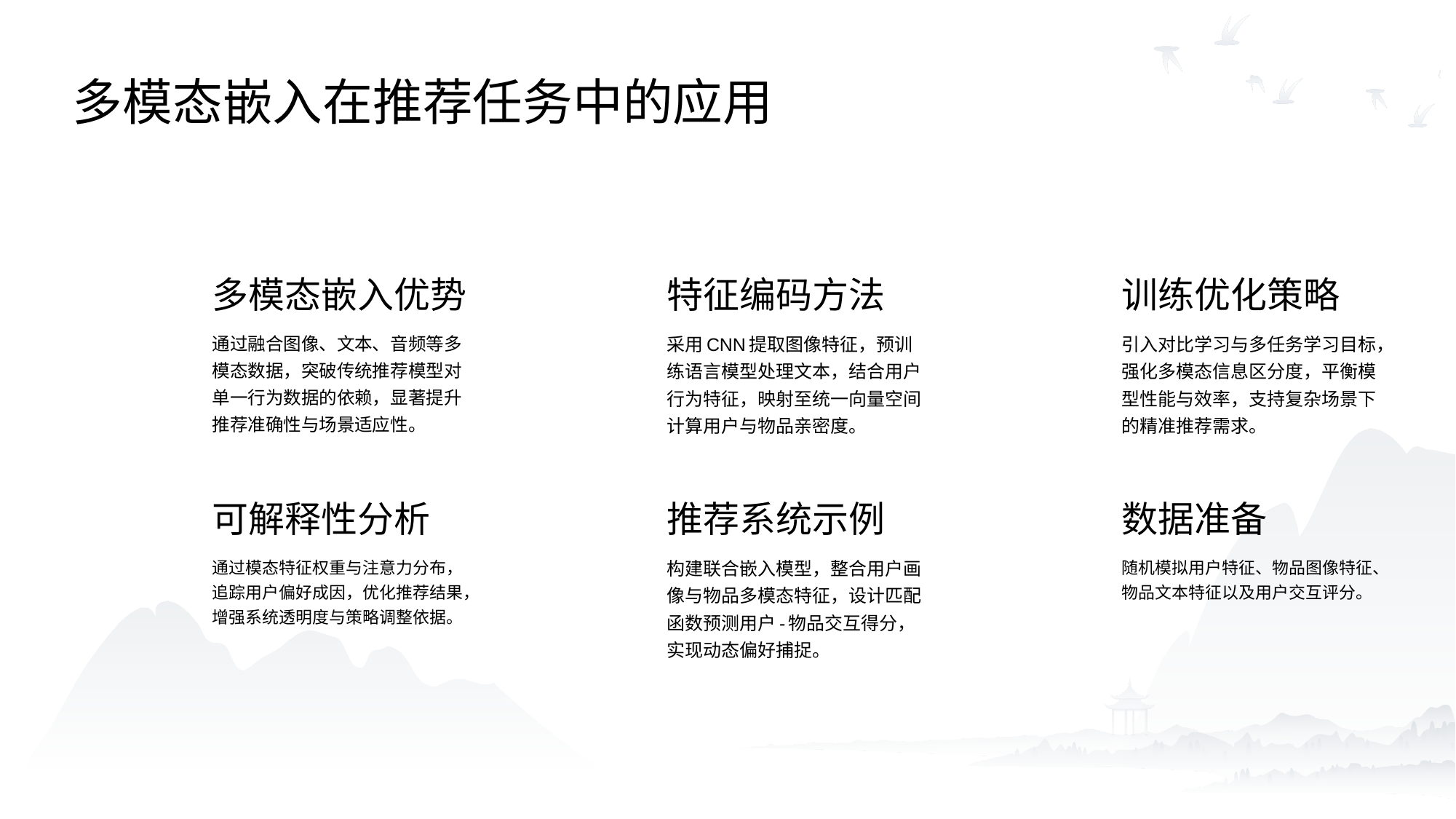

多模态嵌入在推荐任务中的应用

多模态嵌入优势

特征编码方法

训练优化策略
01
02
03
通过融合图像、文本、音频等多模态数据，突破传统推荐模型对单一行为数据的依赖，显著提升推荐准确性与场景适应性。
采用CNN提取图像特征，预训练语言模型处理文本，结合用户行为特征，映射至统一向量空间计算用户与物品亲密度。
引入对比学习与多任务学习目标，强化多模态信息区分度，平衡模型性能与效率，支持复杂场景下的精准推荐需求。

可解释性分析

推荐系统示例

数据准备
04
05
06
通过模态特征权重与注意力分布，追踪用户偏好成因，优化推荐结果，增强系统透明度与策略调整依据。
构建联合嵌入模型，整合用户画像与物品多模态特征，设计匹配函数预测用户-物品交互得分，实现动态偏好捕捉。
随机模拟用户特征、物品图像特征、物品文本特征以及用户交互评分。